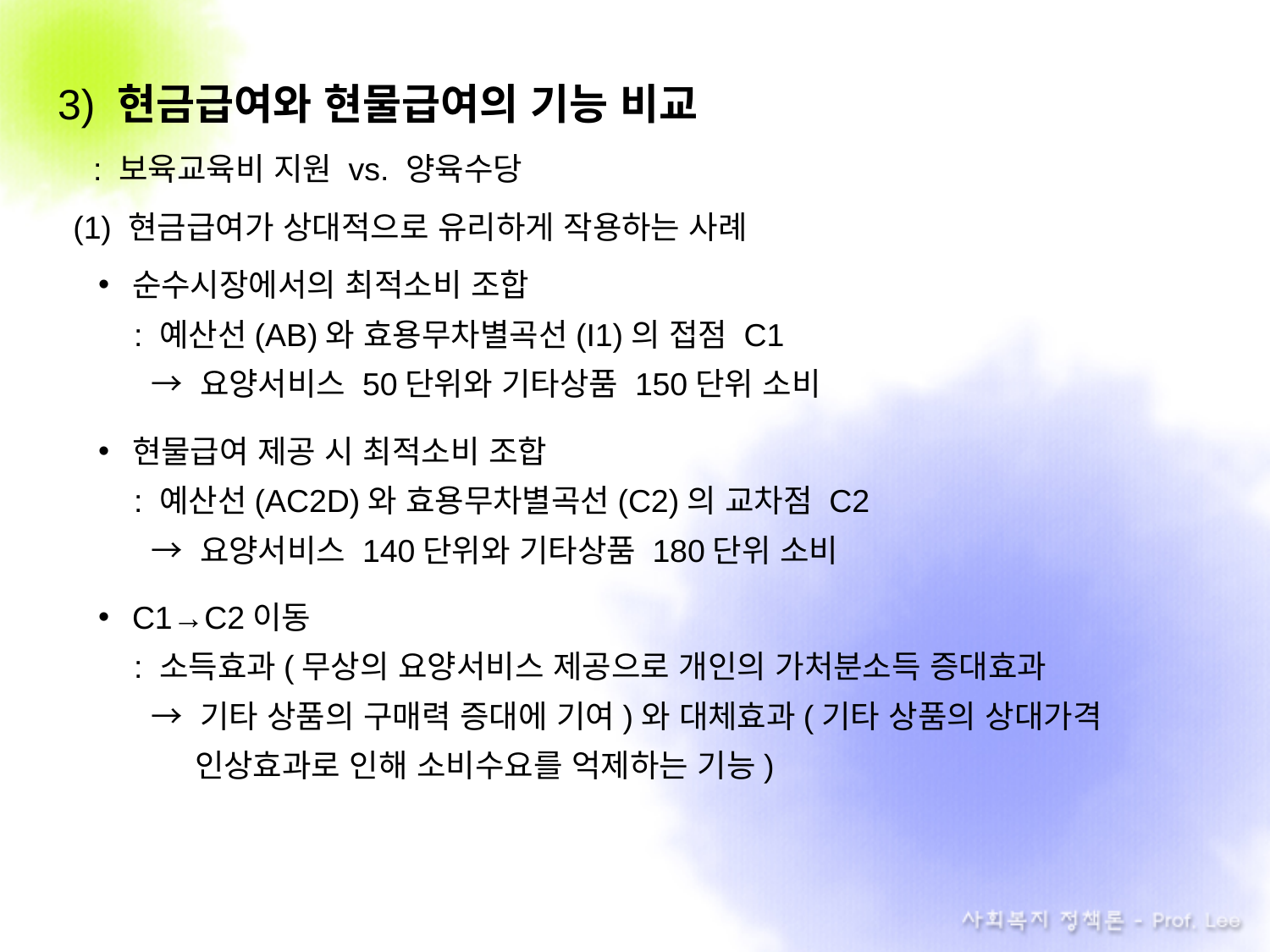

3) 현금급여와 현물급여의 기능 비교
    : 보육교육비 지원 vs. 양육수당
(1) 현금급여가 상대적으로 유리하게 작용하는 사례
순수시장에서의 최적소비 조합
    : 예산선(AB)와 효용무차별곡선(I1)의 접점 C1
      → 요양서비스 50단위와 기타상품 150단위 소비
현물급여 제공 시 최적소비 조합
    : 예산선(AC2D)와 효용무차별곡선(C2)의 교차점 C2
      → 요양서비스 140단위와 기타상품 180단위 소비
C1→C2이동
    : 소득효과(무상의 요양서비스 제공으로 개인의 가처분소득 증대효과
      → 기타 상품의 구매력 증대에 기여)와 대체효과(기타 상품의 상대가격
        . 인상효과로 인해 소비수요를 억제하는 기능)